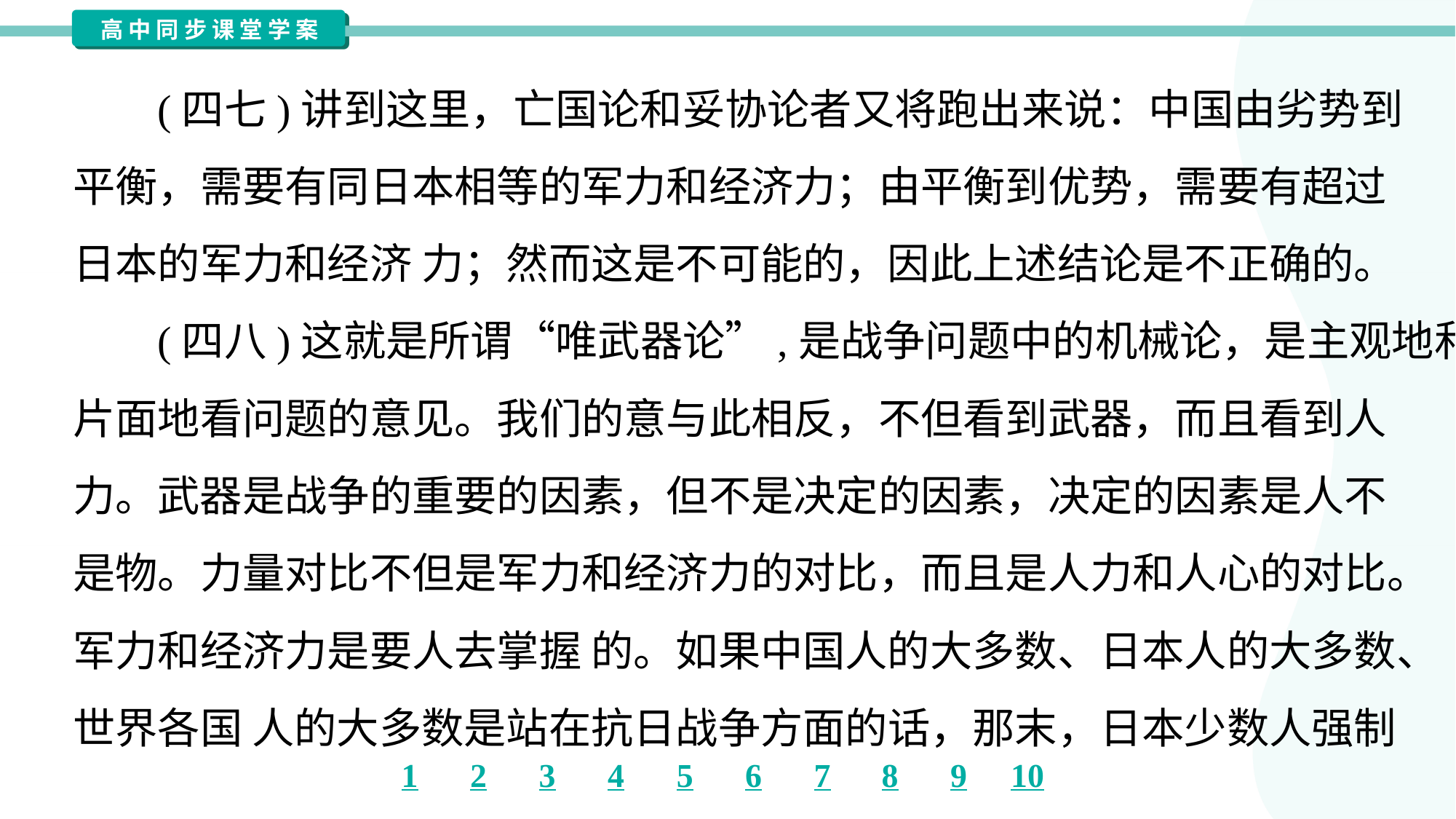

(四七)讲到这里，亡国论和妥协论者又将跑出来说：中国由劣势到
平衡，需要有同日本相等的军力和经济力；由平衡到优势，需要有超过
日本的军力和经济 力；然而这是不可能的，因此上述结论是不正确的。
        (四八)这就是所谓“唯武器论”,是战争问题中的机械论，是主观地和
片面地看问题的意见。我们的意与此相反，不但看到武器，而且看到人
力。武器是战争的重要的因素，但不是决定的因素，决定的因素是人不
是物。力量对比不但是军力和经济力的对比，而且是人力和人心的对比。
军力和经济力是要人去掌握 的。如果中国人的大多数、日本人的大多数、
世界各国 人的大多数是站在抗日战争方面的话，那末，日本少数人强制